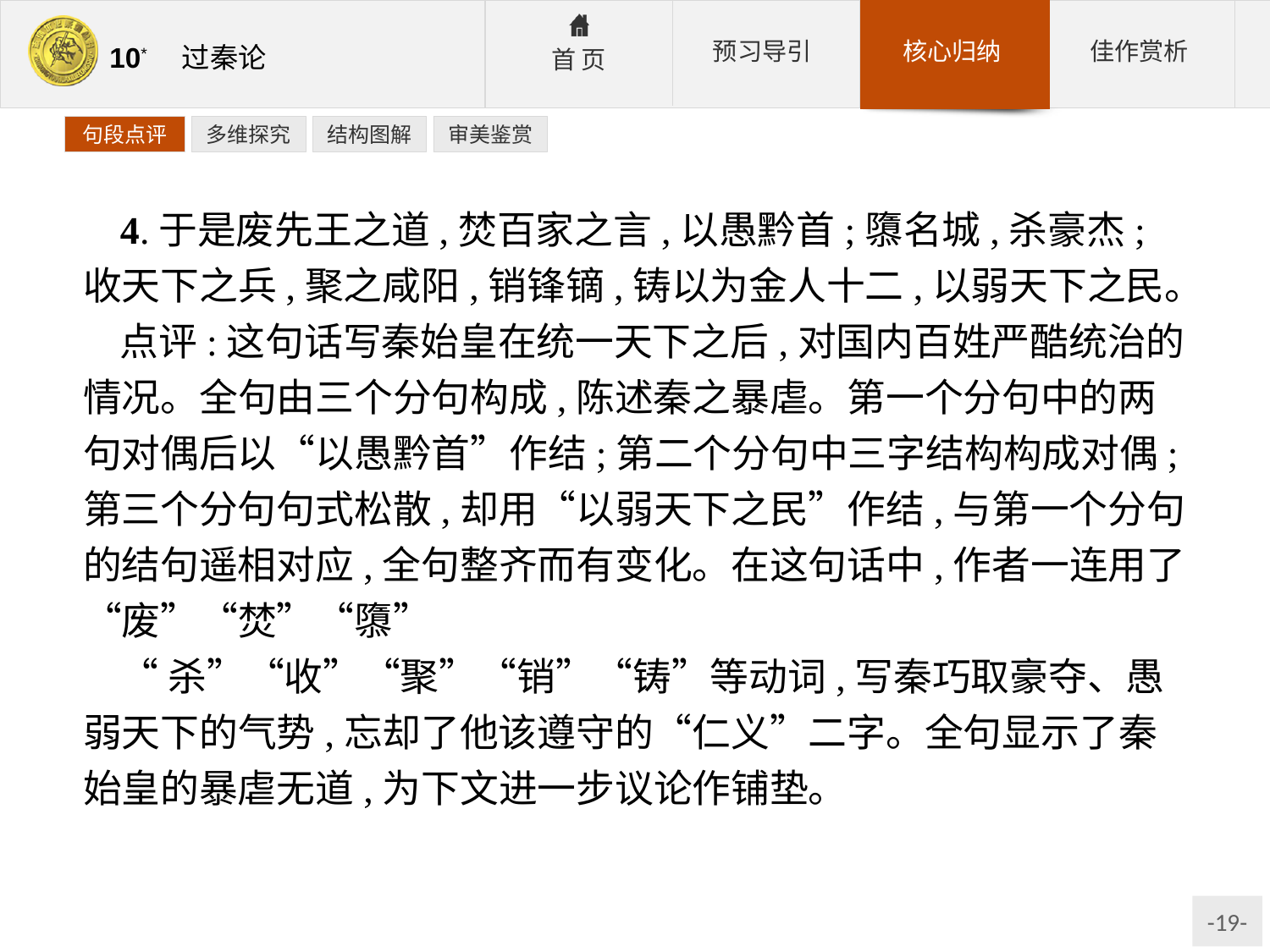

句段点评
多维探究
结构图解
审美鉴赏
4.于是废先王之道,焚百家之言,以愚黔首;隳名城,杀豪杰;收天下之兵,聚之咸阳,销锋镝,铸以为金人十二,以弱天下之民。
点评:这句话写秦始皇在统一天下之后,对国内百姓严酷统治的情况。全句由三个分句构成,陈述秦之暴虐。第一个分句中的两句对偶后以“以愚黔首”作结;第二个分句中三字结构构成对偶;第三个分句句式松散,却用“以弱天下之民”作结,与第一个分句的结句遥相对应,全句整齐而有变化。在这句话中,作者一连用了“废”“焚”“隳”
“杀”“收”“聚”“销”“铸”等动词,写秦巧取豪夺、愚弱天下的气势,忘却了他该遵守的“仁义”二字。全句显示了秦始皇的暴虐无道,为下文进一步议论作铺垫。